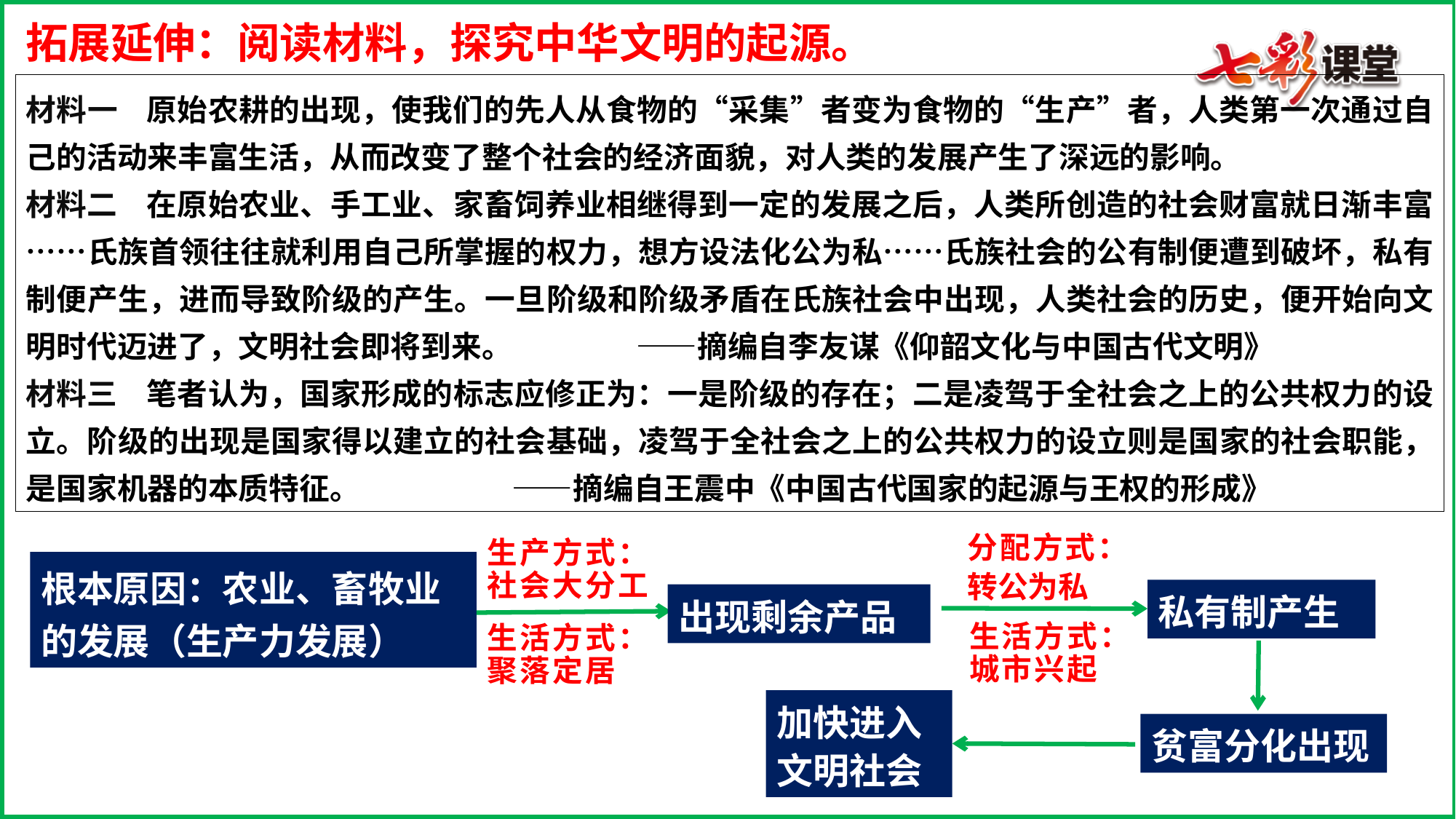

拓展延伸：阅读材料，探究中华文明的起源。
材料一    原始农耕的出现，使我们的先人从食物的“采集”者变为食物的“生产”者，人类第一次通过自己的活动来丰富生活，从而改变了整个社会的经济面貌，对人类的发展产生了深远的影响。
材料二    在原始农业、手工业、家畜饲养业相继得到一定的发展之后，人类所创造的社会财富就日渐丰富……氏族首领往往就利用自己所掌握的权力，想方设法化公为私……氏族社会的公有制便遭到破坏，私有制便产生，进而导致阶级的产生。一旦阶级和阶级矛盾在氏族社会中出现，人类社会的历史，便开始向文明时代迈进了，文明社会即将到来。                  ——摘编自李友谋《仰韶文化与中国古代文明》
材料三    笔者认为，国家形成的标志应修正为：一是阶级的存在；二是凌驾于全社会之上的公共权力的设立。阶级的出现是国家得以建立的社会基础，凌驾于全社会之上的公共权力的设立则是国家的社会职能，是国家机器的本质特征。                      ——摘编自王震中《中国古代国家的起源与王权的形成》
分配方式：
转公为私

生产方式：社会大分工
根本原因：农业、畜牧业的发展（生产力发展）
私有制产生
出现剩余产品
生活方式：城市兴起
生活方式：聚落定居
加快进入文明社会
贫富分化出现